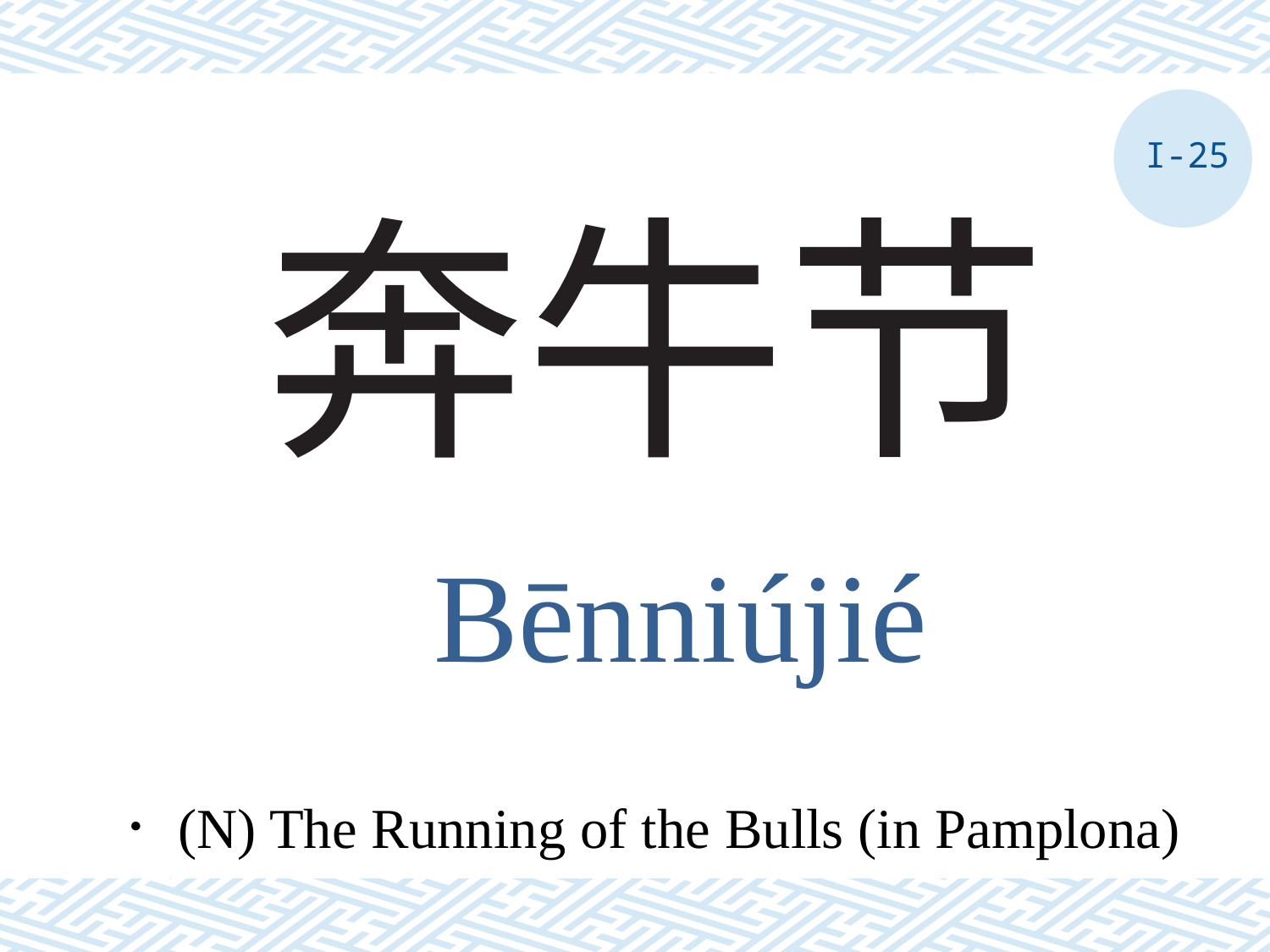

I-25

# 奔牛节
Bēnniújié
．(N) The Running of the Bulls (in Pamplona)